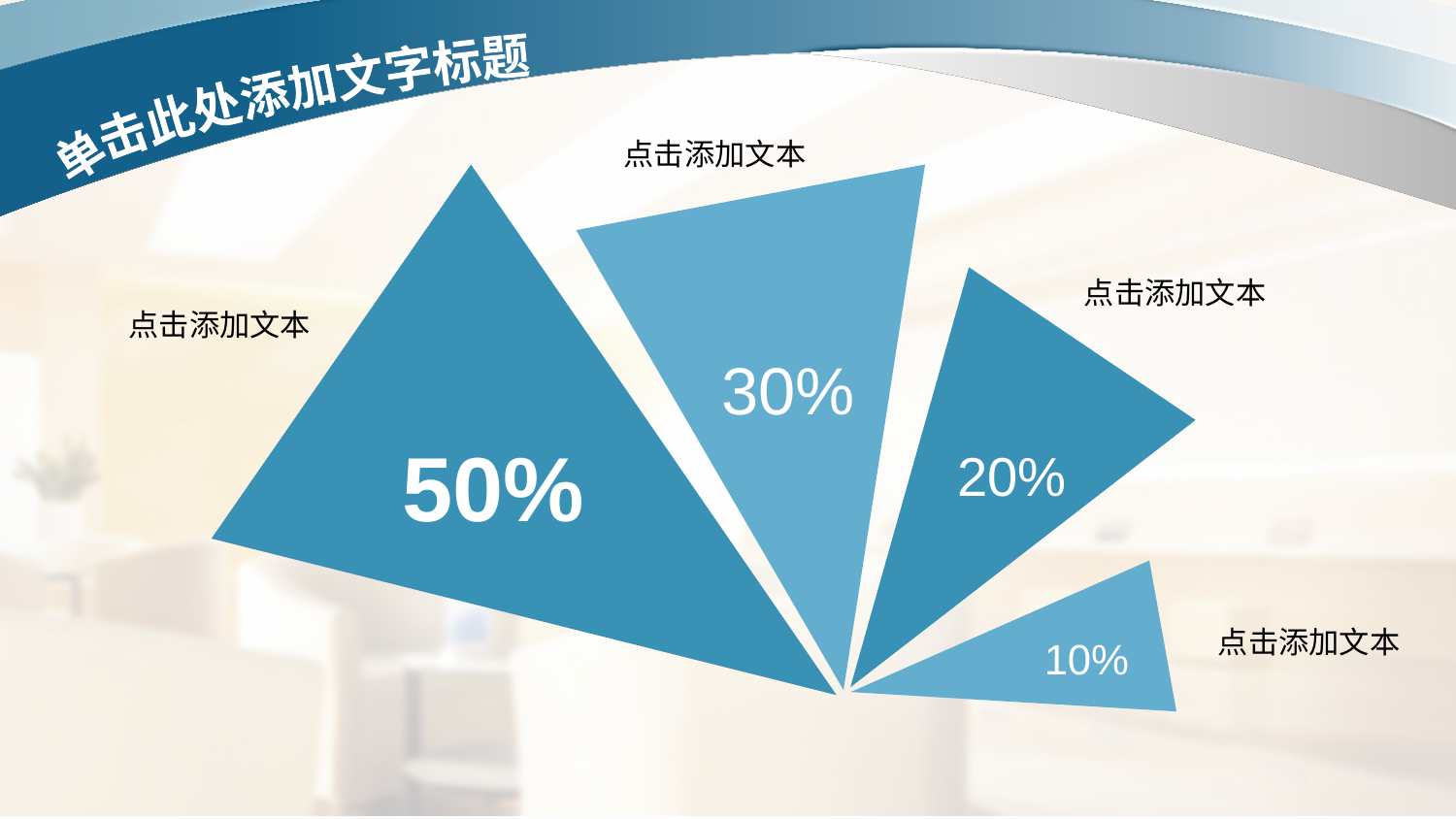

单击此处添加文字标题
点击添加文本

点击添加文本
点击添加文本

30%
50%
20%

点击添加文本
10%